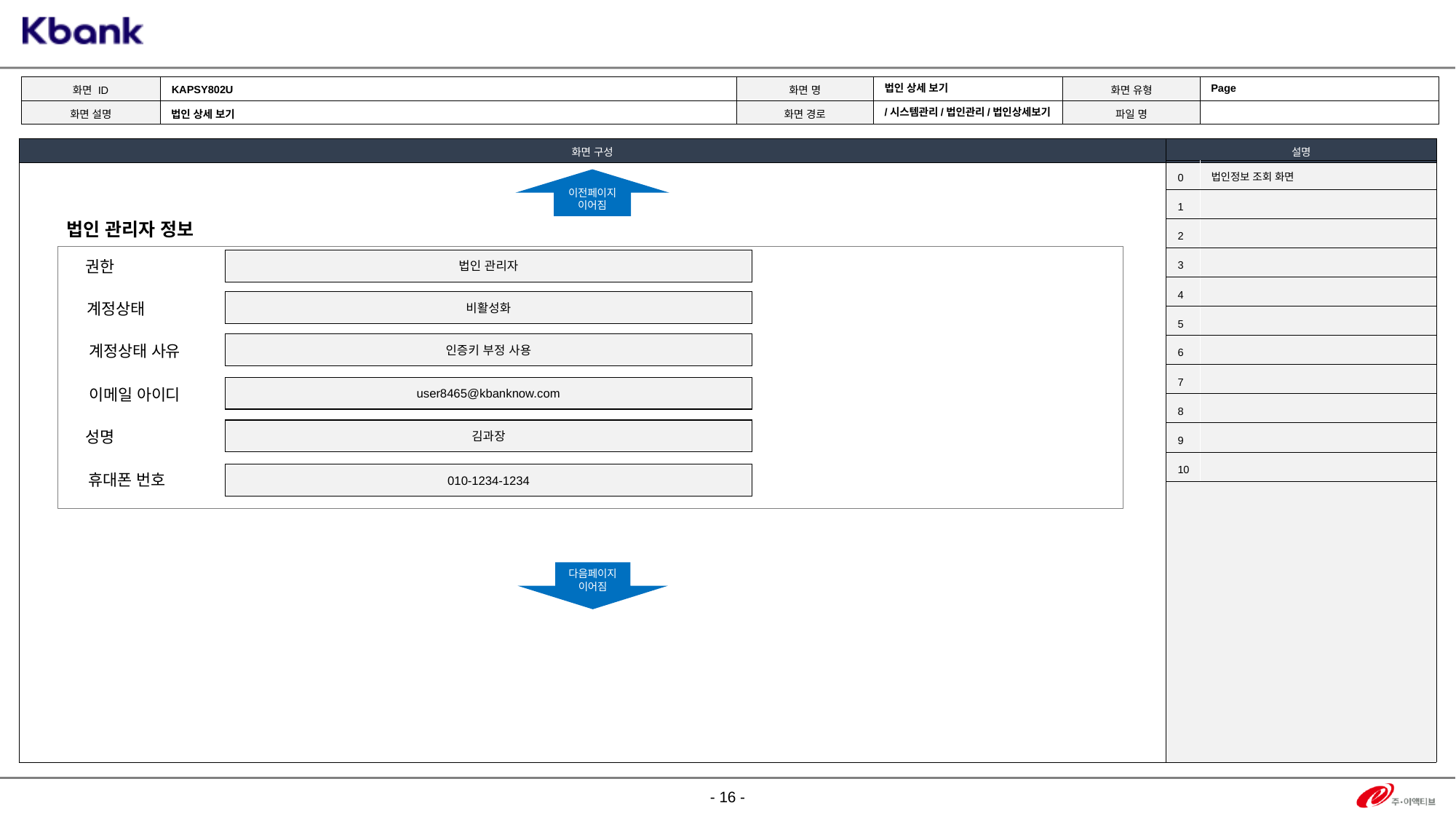

KAPSY802U
Page
법인 상세 보기
/시스템관리/법인관리/법인상세보기

법인 상세 보기
| 0 | 법인정보 조회 화면 |
| --- | --- |
| 1 |  |
| 2 |  |
| 3 |  |
| 4 |  |
| 5 |  |
| 6 |  |
| 7 |  |
| 8 |  |
| 9 |  |
| 10 |  |
이전페이지
이어짐
법인 관리자 정보

법인 관리자
권한
비활성화
계정상태
인증키 부정 사용
계정상태 사유
user8465@kbanknow.com
이메일 아이디
김과장
성명
010-1234-1234
휴대폰 번호
다음페이지
이어짐